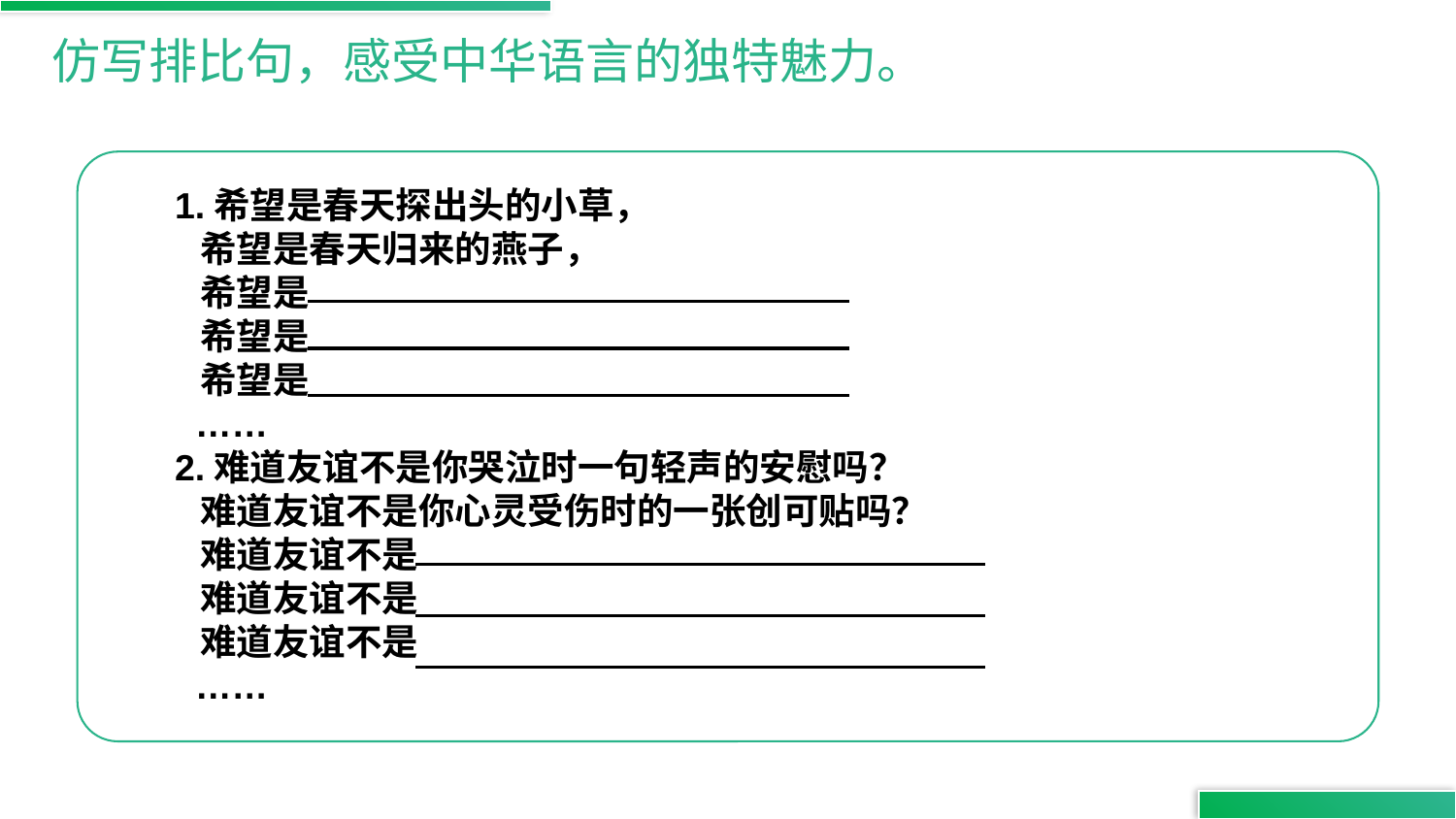

仿写排比句，感受中华语言的独特魅力。
1.希望是春天探出头的小草，
  希望是春天归来的燕子，
  希望是
  希望是
  希望是
  ……
2.难道友谊不是你哭泣时一句轻声的安慰吗？
  难道友谊不是你心灵受伤时的一张创可贴吗？
  难道友谊不是
  难道友谊不是
  难道友谊不是
  ……